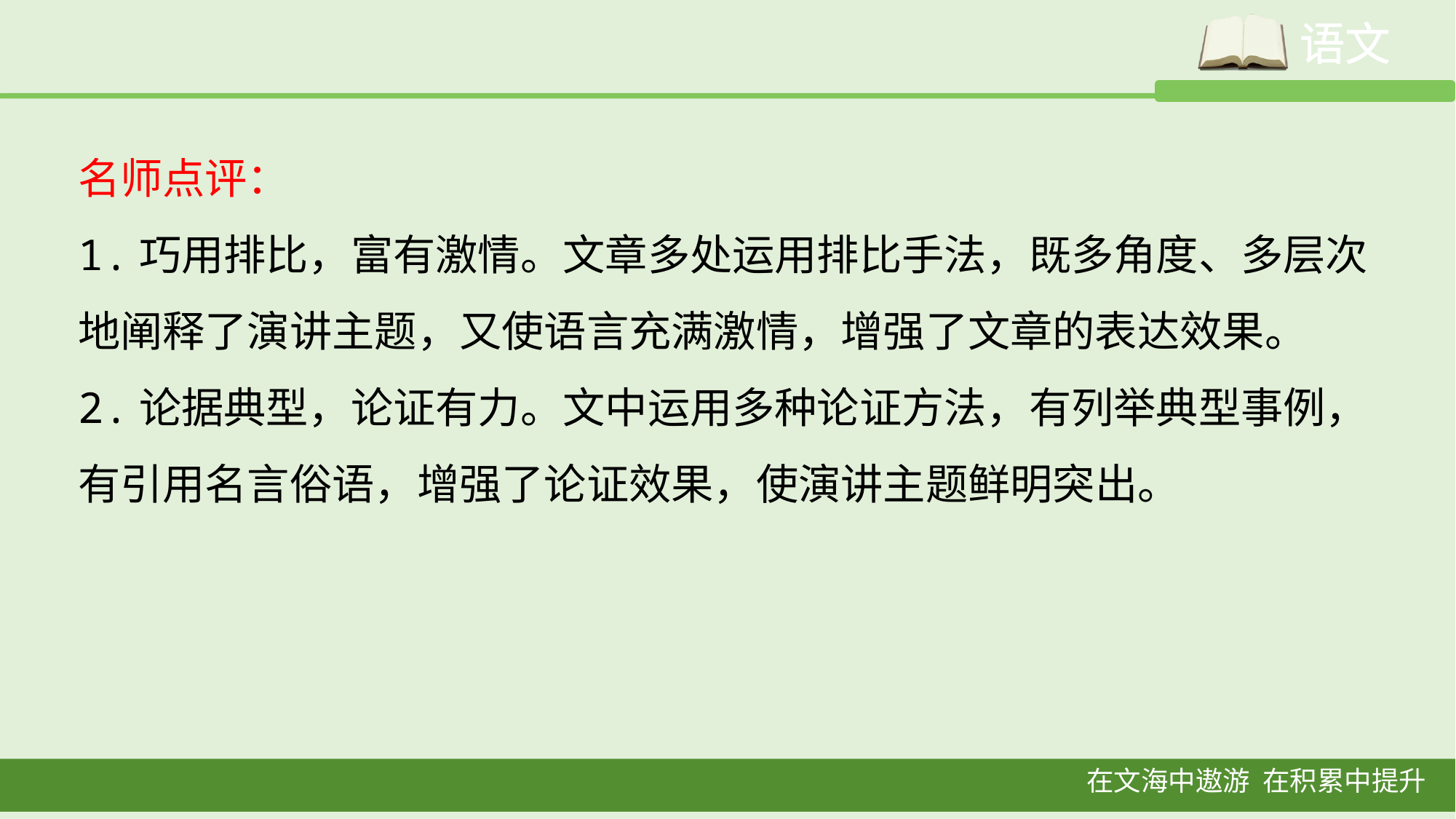

名师点评：
1.巧用排比，富有激情。文章多处运用排比手法，既多角度、多层次地阐释了演讲主题，又使语言充满激情，增强了文章的表达效果。
2.论据典型，论证有力。文中运用多种论证方法，有列举典型事例，有引用名言俗语，增强了论证效果，使演讲主题鲜明突出。